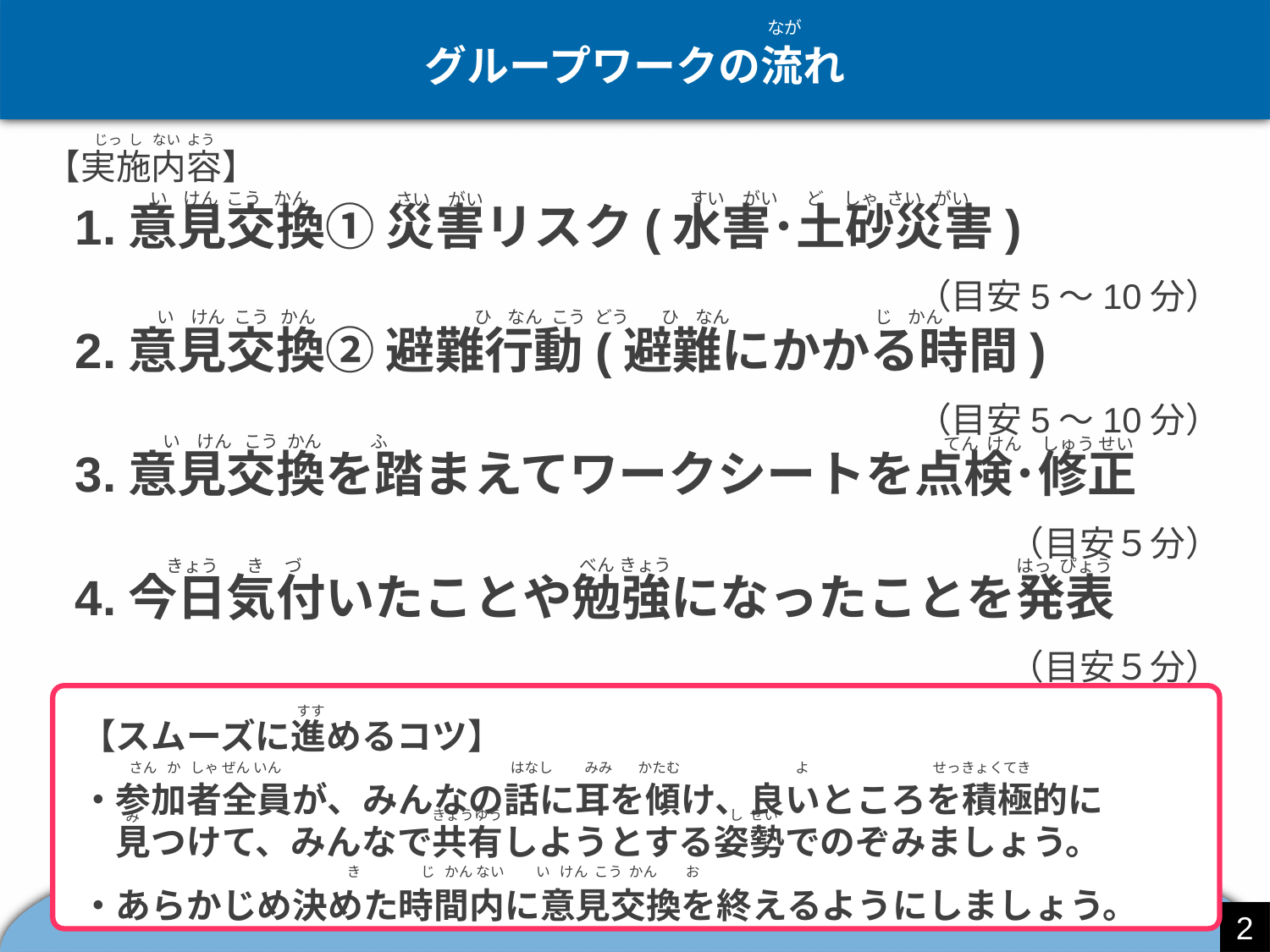

なが
グループワークの流れ
じっ  し   ない  よう
【実施内容】
1.意見交換① 災害リスク(水害･土砂災害)
（目安5～10分）
2.意見交換② 避難行動(避難にかかる時間)
（目安5～10分）
3.意見交換を踏まえてワークシートを点検･修正
（目安５分）
4.今日気付いたことや勉強になったことを発表
（目安５分）
い    けん  こう   かん
すい　がい       ど     しゃ  さい   がい
さい　がい
い    けん  こう   かん
ひ    なん  こう  どう        ひ    なん                                    じ    かん
い    けん   こう  かん            ふ
てん  けん     しゅう せい
べん きょう
きょう       き     づ
はっ  ぴょう

すす
【スムーズに進めるコツ】
・参加者全員が、みんなの話に耳を傾け、良いところを積極的に
　見つけて、みんなで共有しようとする姿勢でのぞみましょう。
・あらかじめ決めた時間内に意見交換を終えるようにしましょう。
さん   か   しゃ ぜん いん
はなし　　 みみ        かたむ
よ                                       せっきょくてき
きょうゆう　　　　　　　　　　　　　　　　し  せい
み
き                   じ   かん ない          い   けん  こう  かん         お
2